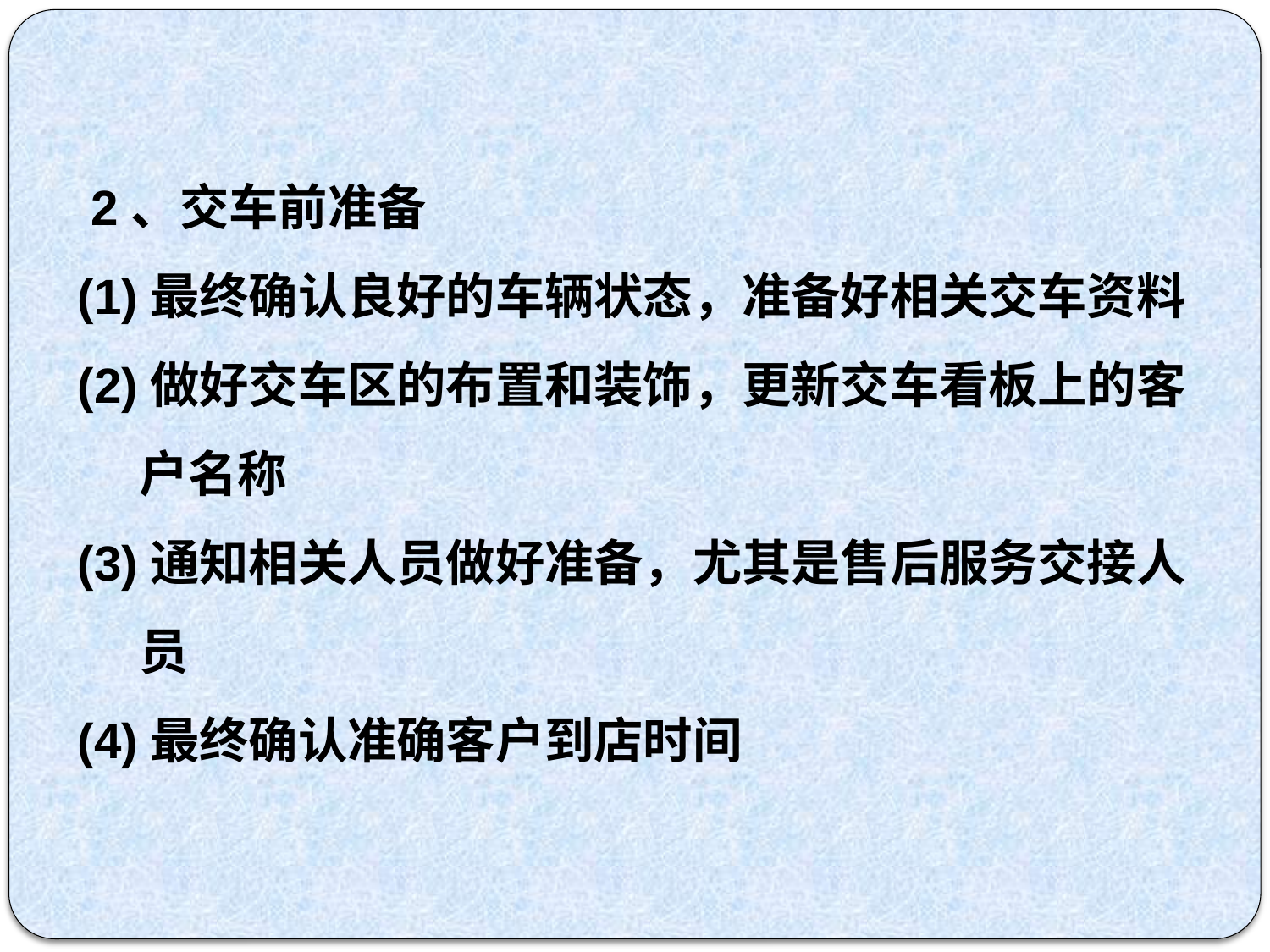

2、交车前准备
(1)最终确认良好的车辆状态，准备好相关交车资料
(2)做好交车区的布置和装饰，更新交车看板上的客户名称
(3)通知相关人员做好准备，尤其是售后服务交接人员
(4)最终确认准确客户到店时间